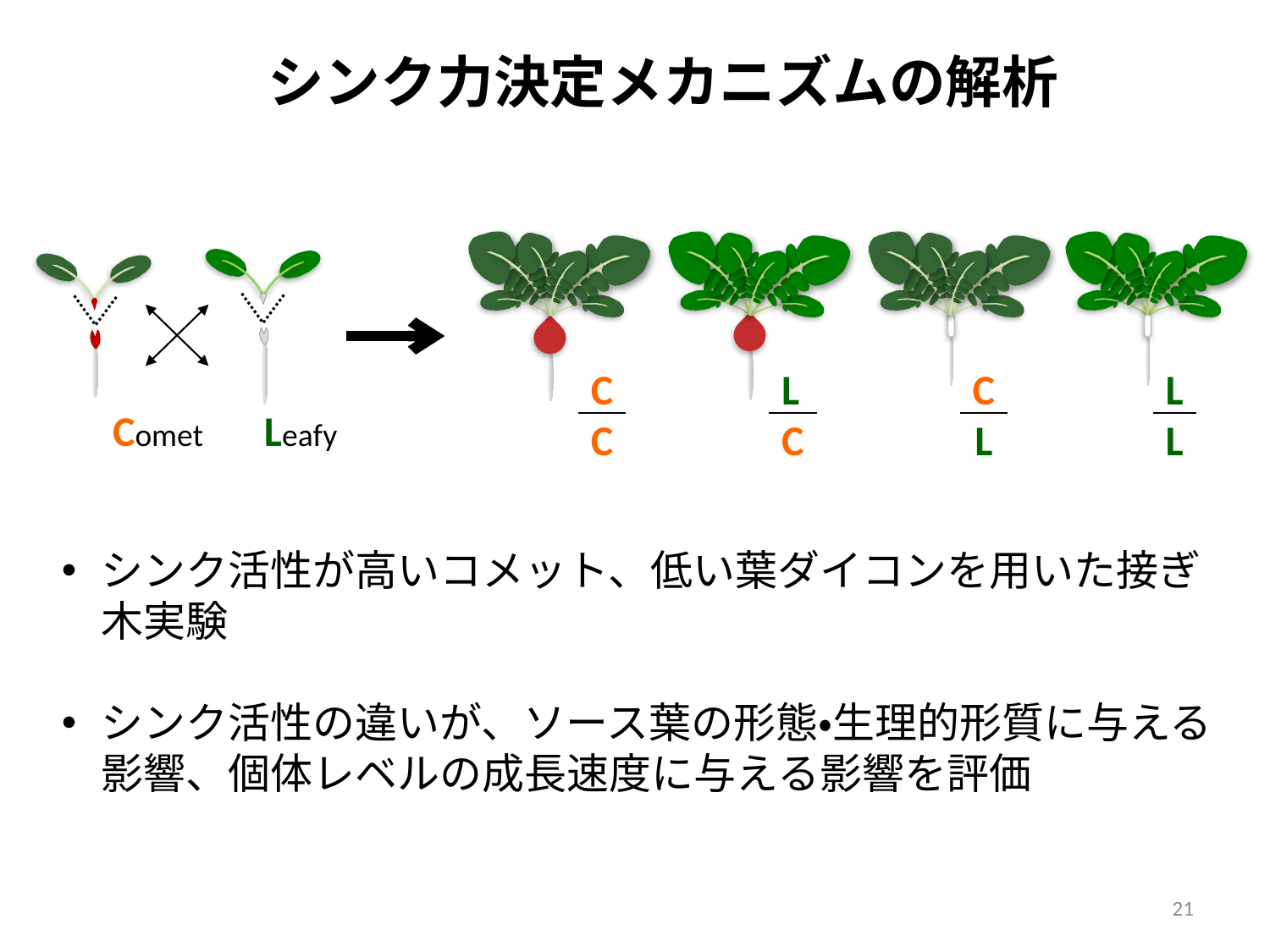

シンク力決定メカニズムの解析

C
C
L
C
C
L
L
L
Comet
Leafy
シンク活性が高いコメット、低い葉ダイコンを用いた接ぎ木実験

シンク活性の違いが、ソース葉の形態・生理的形質に与える影響、個体レベルの成長速度に与える影響を評価
21